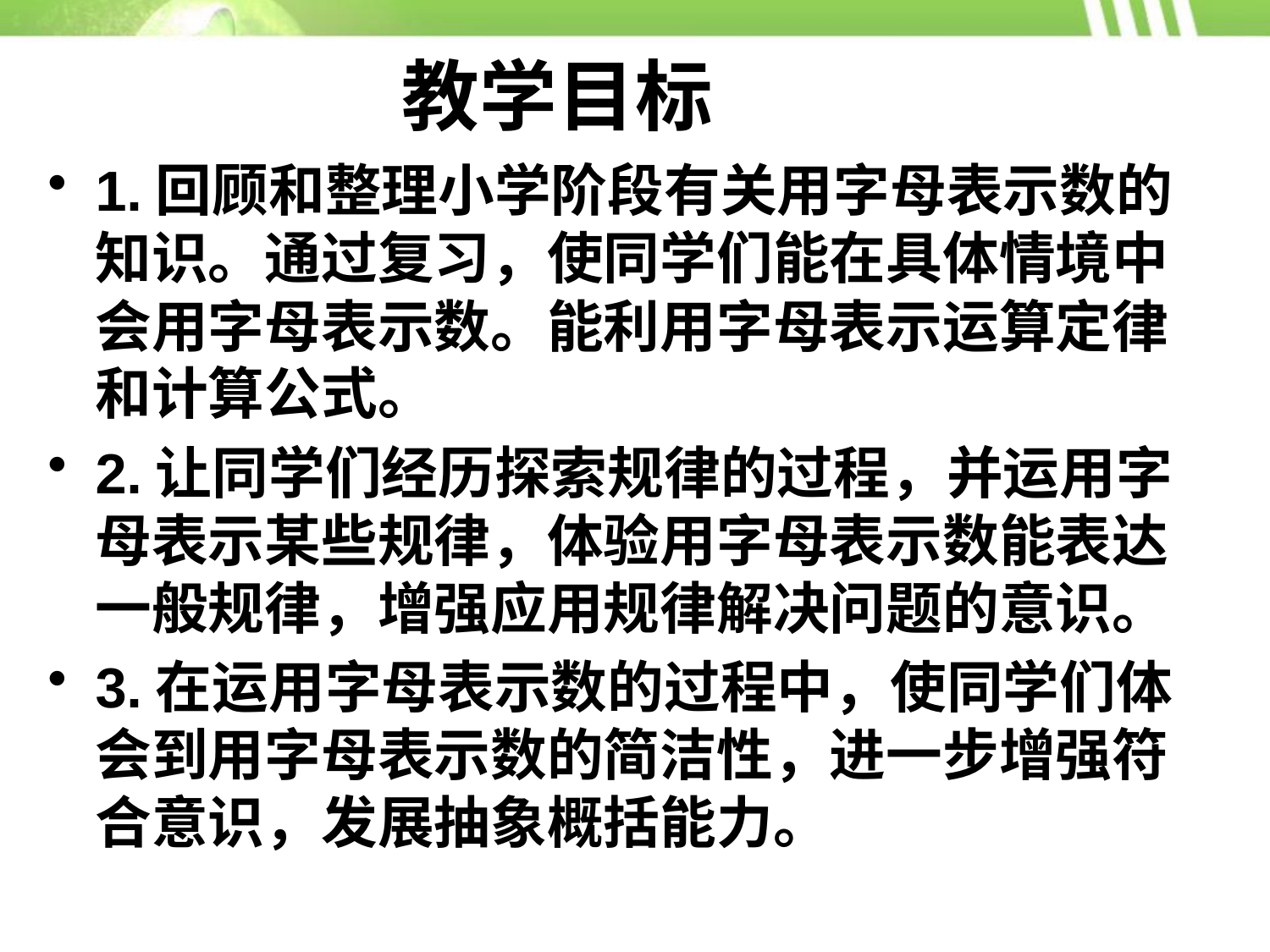

# 教学目标
1.回顾和整理小学阶段有关用字母表示数的知识。通过复习，使同学们能在具体情境中会用字母表示数。能利用字母表示运算定律和计算公式。
2.让同学们经历探索规律的过程，并运用字母表示某些规律，体验用字母表示数能表达一般规律，增强应用规律解决问题的意识。
3.在运用字母表示数的过程中，使同学们体会到用字母表示数的简洁性，进一步增强符合意识，发展抽象概括能力。